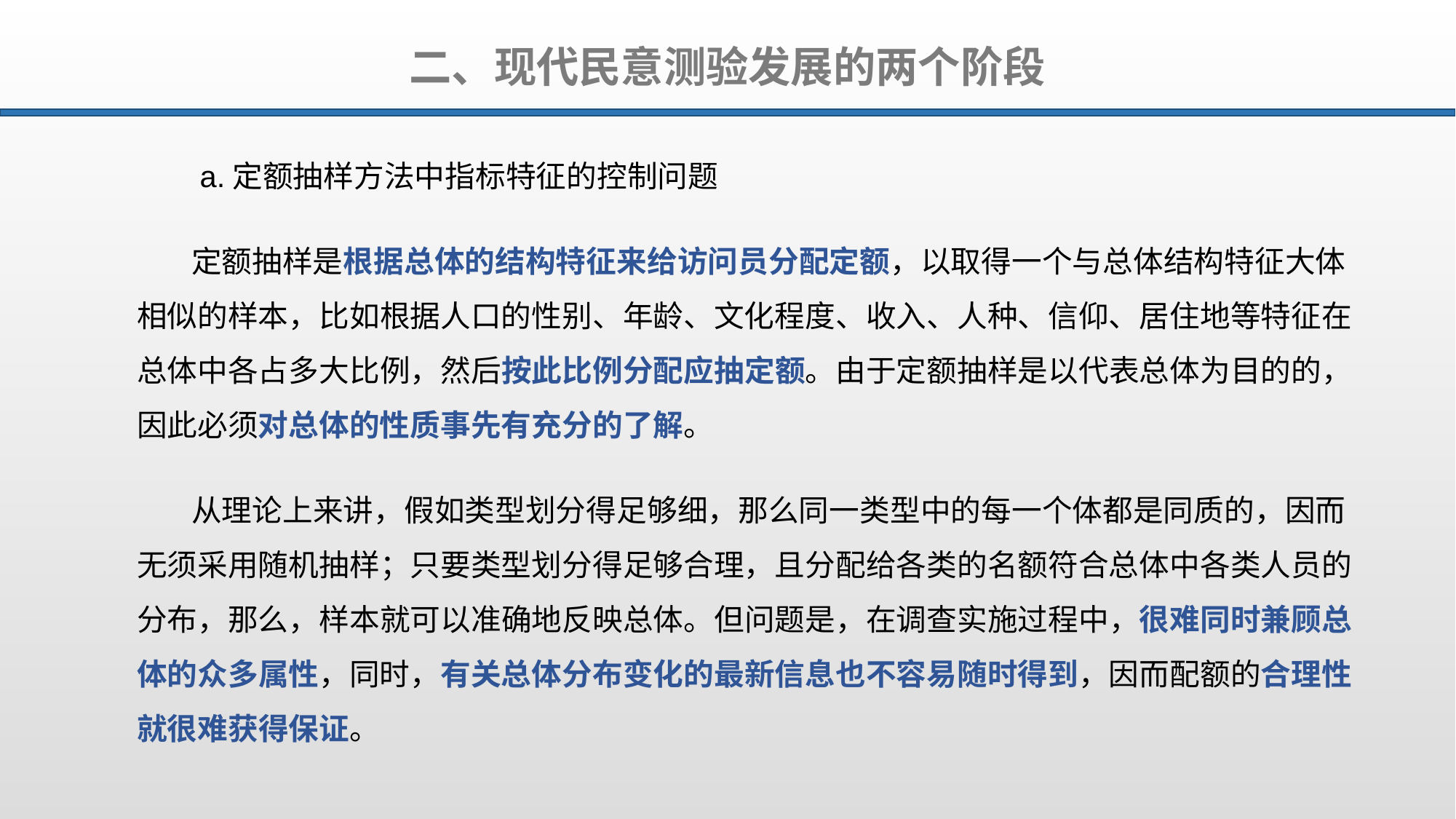

二、现代民意测验发展的两个阶段

 a.定额抽样方法中指标特征的控制问题
定额抽样是根据总体的结构特征来给访问员分配定额，以取得一个与总体结构特征大体相似的样本，比如根据人口的性别、年龄、文化程度、收入、人种、信仰、居住地等特征在总体中各占多大比例，然后按此比例分配应抽定额。由于定额抽样是以代表总体为目的的，因此必须对总体的性质事先有充分的了解。
从理论上来讲，假如类型划分得足够细，那么同一类型中的每一个体都是同质的，因而无须采用随机抽样；只要类型划分得足够合理，且分配给各类的名额符合总体中各类人员的分布，那么，样本就可以准确地反映总体。但问题是，在调查实施过程中，很难同时兼顾总体的众多属性，同时，有关总体分布变化的最新信息也不容易随时得到，因而配额的合理性就很难获得保证。